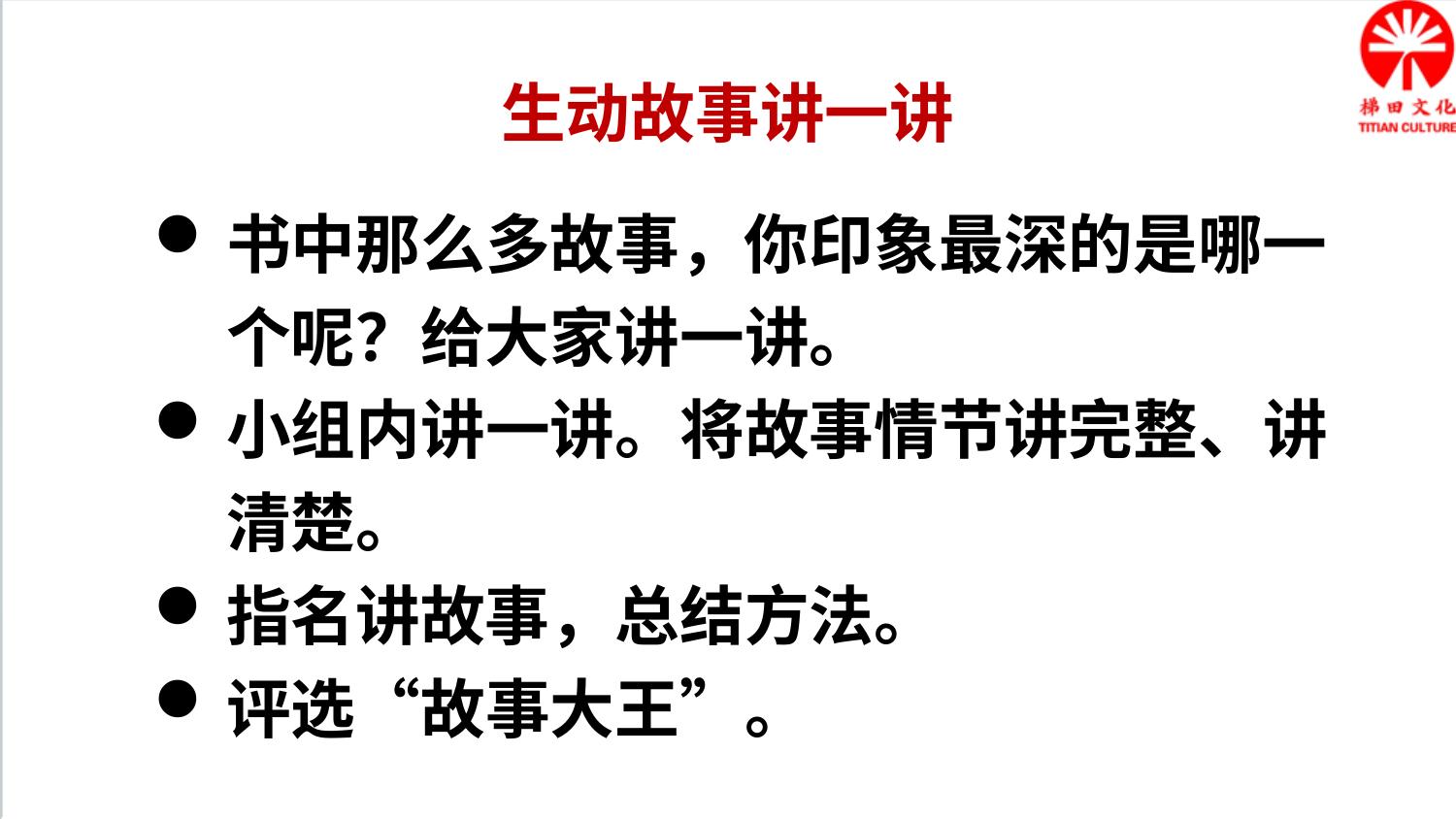

生动故事讲一讲
书中那么多故事，你印象最深的是哪一个呢？给大家讲一讲。
小组内讲一讲。将故事情节讲完整、讲清楚。
指名讲故事，总结方法。
评选“故事大王”。